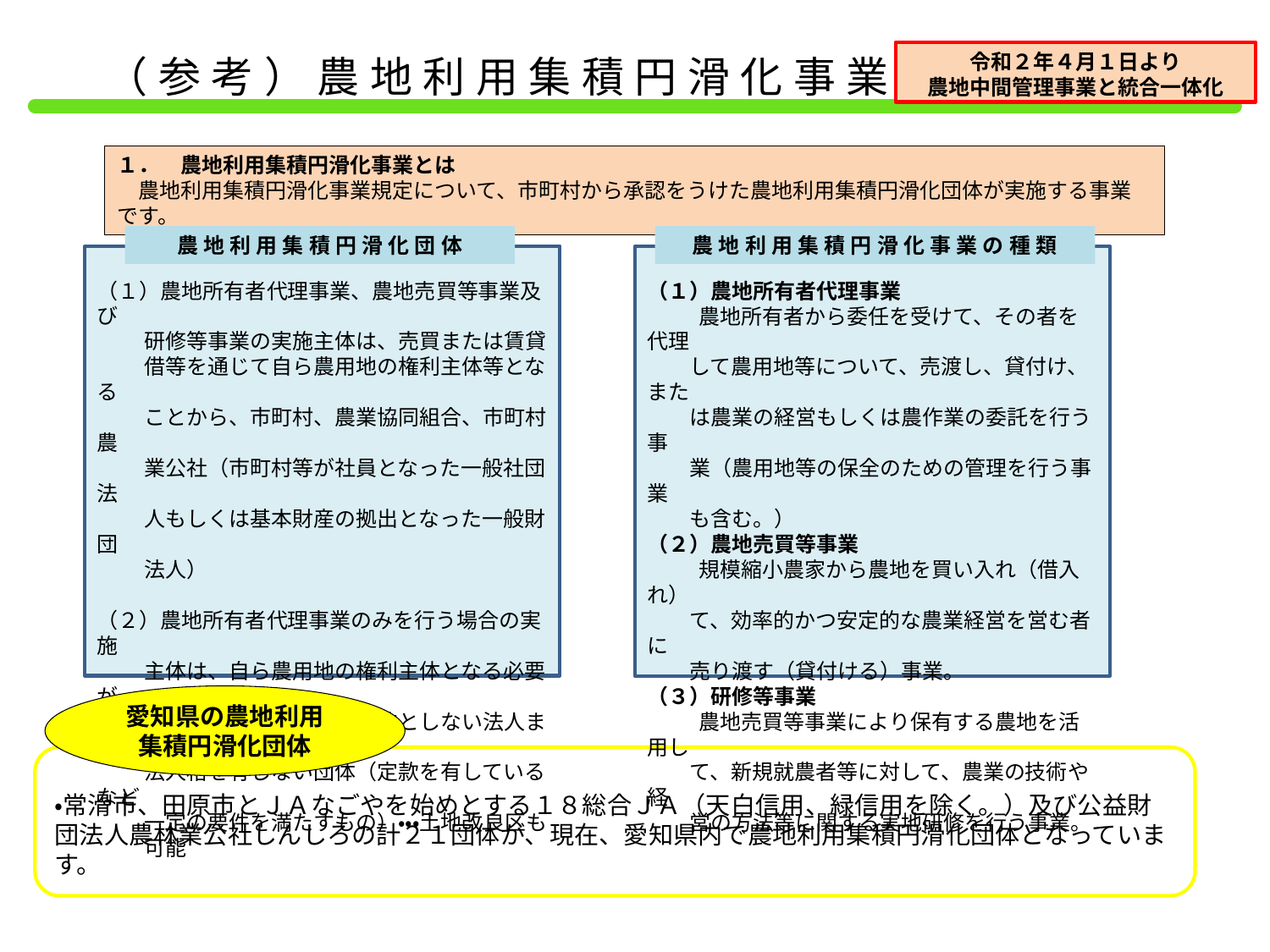

令和２年４月１日より
農地中間管理事業と統合一体化
（参考）農地利用集積円滑化事業
１．　農地利用集積円滑化事業とは
　農地利用集積円滑化事業規定について、市町村から承認をうけた農地利用集積円滑化団体が実施する事業です。
農地利用集積円滑化団体
農地利用集積円滑化事業の種類

（１）農地所有者代理事業、農地売買等事業及び
　　 研修等事業の実施主体は、売買または賃貸
　　 借等を通じて自ら農用地の権利主体等となる
　　 ことから、市町村、農業協同組合、市町村農
　　 業公社（市町村等が社員となった一般社団法
　　 人もしくは基本財産の拠出となった一般財団
　　 法人）

（２）農地所有者代理事業のみを行う場合の実施
　　 主体は、自ら農用地の権利主体となる必要が
　　 ないことから、営利を目的としない法人または
　　 法人格を有しない団体（定款を有しているなど
　　 一定の要件を満たすもの）・・・土地改良区も
　　 可能

（１）農地所有者代理事業
　　  農地所有者から委任を受けて、その者を代理
        して農用地等について、売渡し、貸付け、また
        は農業の経営もしくは農作業の委託を行う事
        業（農用地等の保全のための管理を行う事業
        も含む。）
（２）農地売買等事業
　　  規模縮小農家から農地を買い入れ（借入れ）
        て、効率的かつ安定的な農業経営を営む者に
        売り渡す（貸付ける）事業。
（３）研修等事業
　　  農地売買等事業により保有する農地を活用し
        て、新規就農者等に対して、農業の技術や経
        営の方法等に関する実地研修を行う事業。
愛知県の農地利用
集積円滑化団体

・常滑市、田原市とＪＡなごやを始めとする１８総合ＪＡ（天白信用、緑信用を除く。）及び公益財団法人農林業公社しんしろの計２１団体が、現在、愛知県内で農地利用集積円滑化団体となっています。